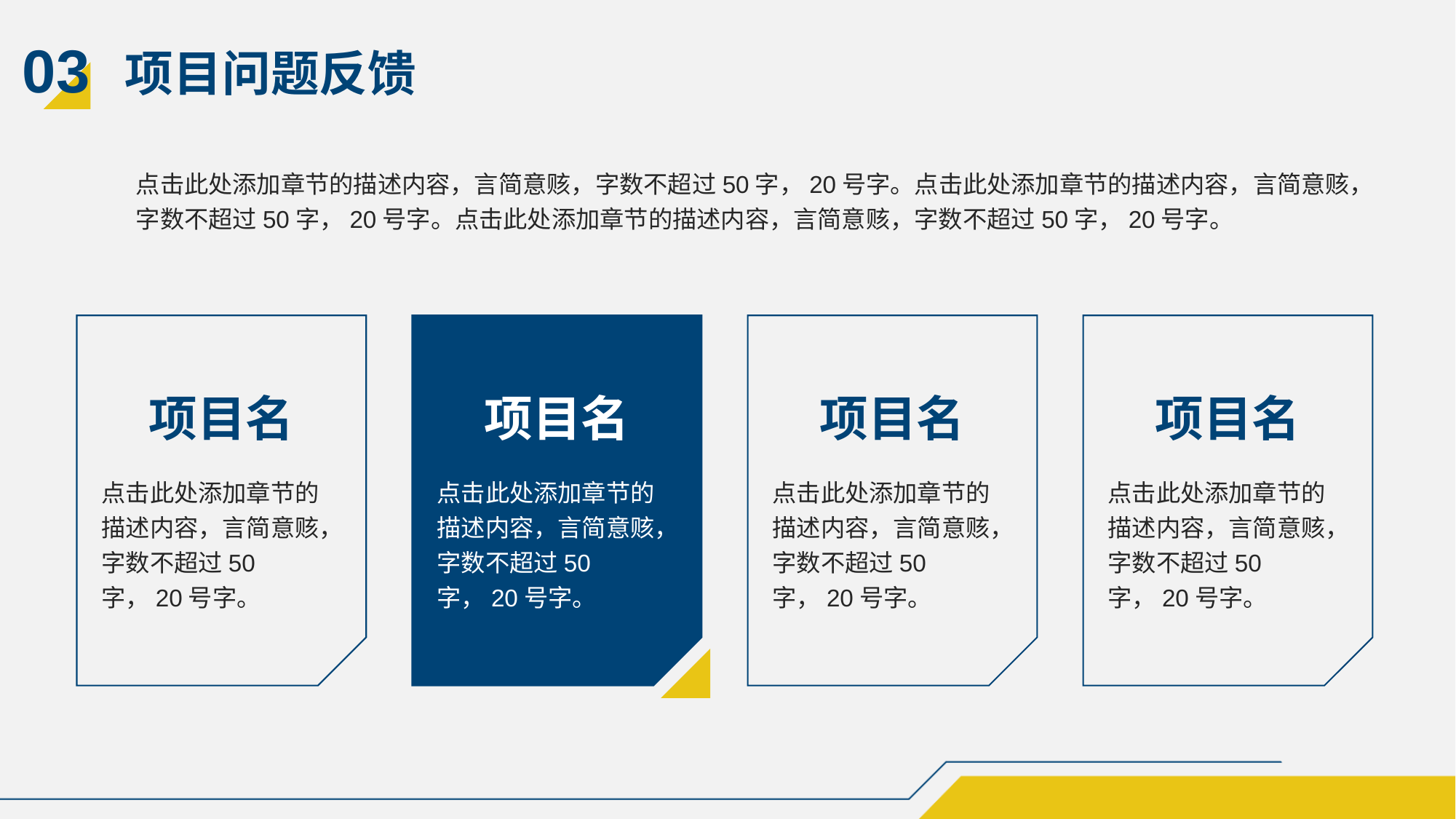

03

项目问题反馈
点击此处添加章节的描述内容，言简意赅，字数不超过50字，20号字。点击此处添加章节的描述内容，言简意赅，字数不超过50字，20号字。点击此处添加章节的描述内容，言简意赅，字数不超过50字，20号字。

项目名
点击此处添加章节的描述内容，言简意赅，字数不超过50字，20号字。

项目名
点击此处添加章节的描述内容，言简意赅，字数不超过50字，20号字。

项目名
点击此处添加章节的描述内容，言简意赅，字数不超过50字，20号字。

项目名
点击此处添加章节的描述内容，言简意赅，字数不超过50字，20号字。